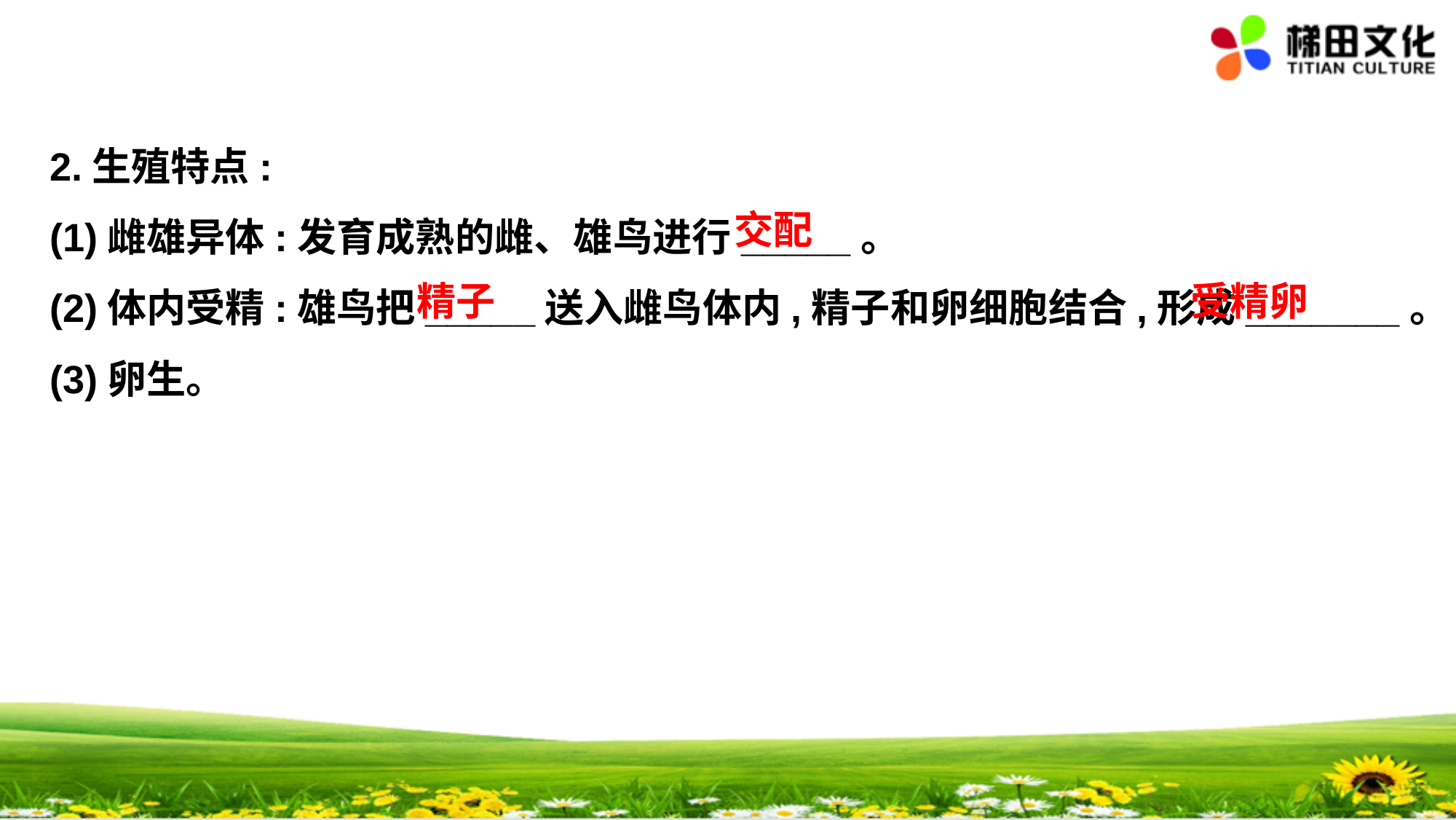

2.生殖特点:
(1)雌雄异体:发育成熟的雌、雄鸟进行_____。
(2)体内受精:雄鸟把_____送入雌鸟体内,精子和卵细胞结合,形成_______。
(3)卵生。
交配
精子
受精卵